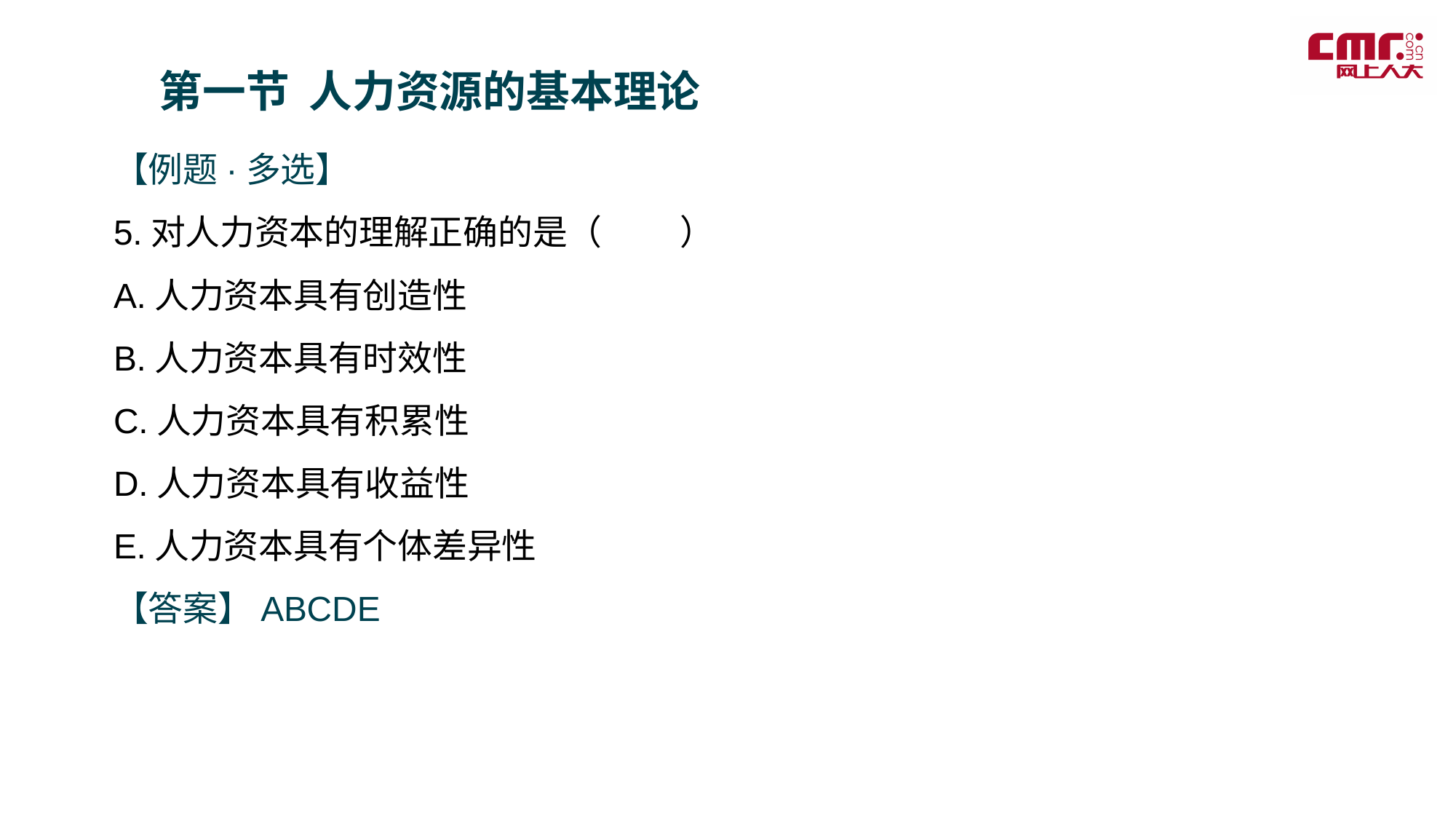

第一节  人力资源的基本理论
【例题·多选】
5.对人力资本的理解正确的是（          ）
A.人力资本具有创造性
B.人力资本具有时效性
C.人力资本具有积累性
D.人力资本具有收益性
E.人力资本具有个体差异性
【答案】ABCDE